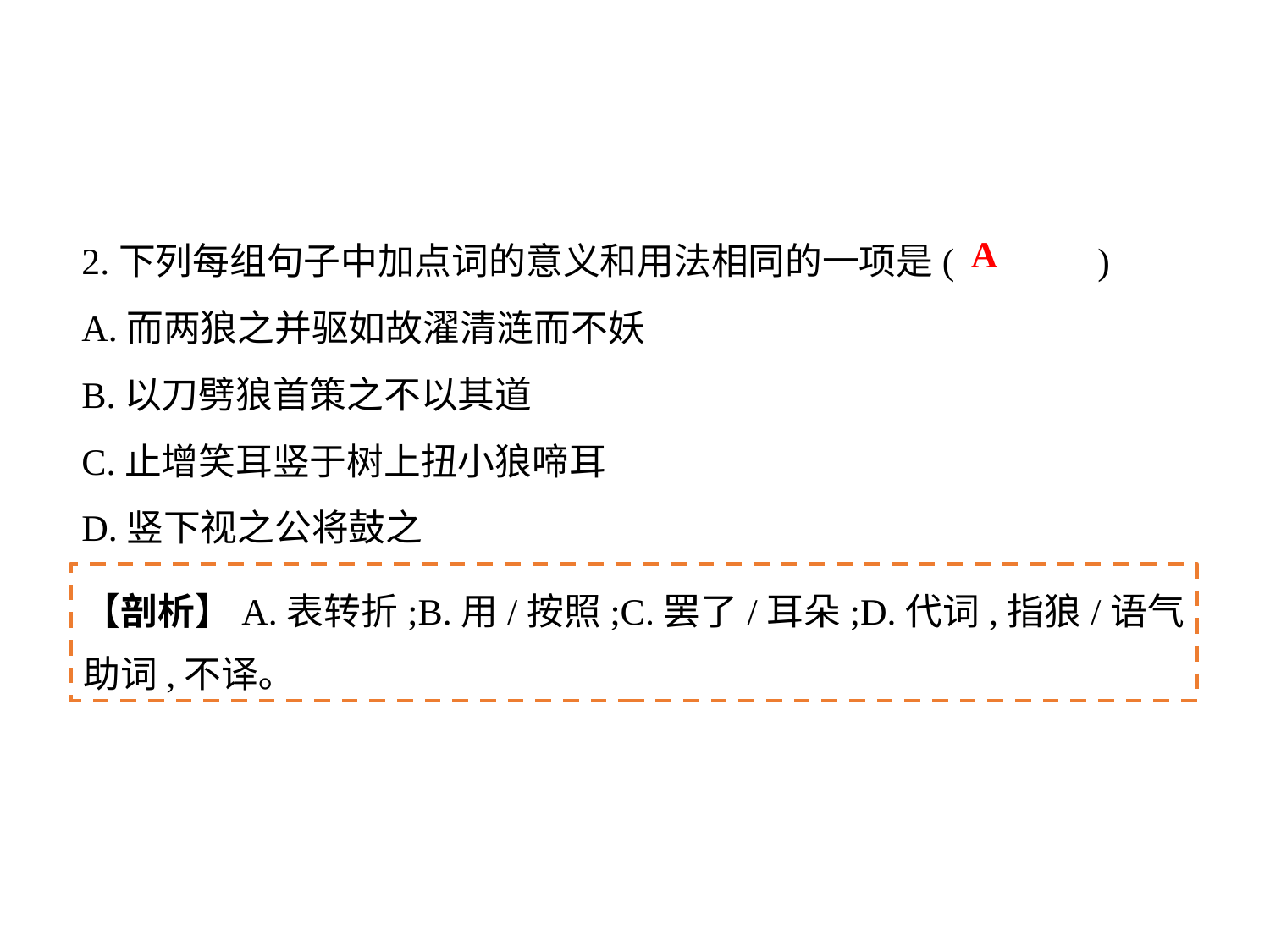

2.下列每组句子中加点词的意义和用法相同的一项是(		)
A.而两狼之并驱如故濯清涟而不妖
B.以刀劈狼首策之不以其道
C.止增笑耳竖于树上扭小狼啼耳
D.竖下视之公将鼓之
A
【剖析】A.表转折;B.用/按照;C.罢了/耳朵;D.代词,指狼/语气助词,不译｡